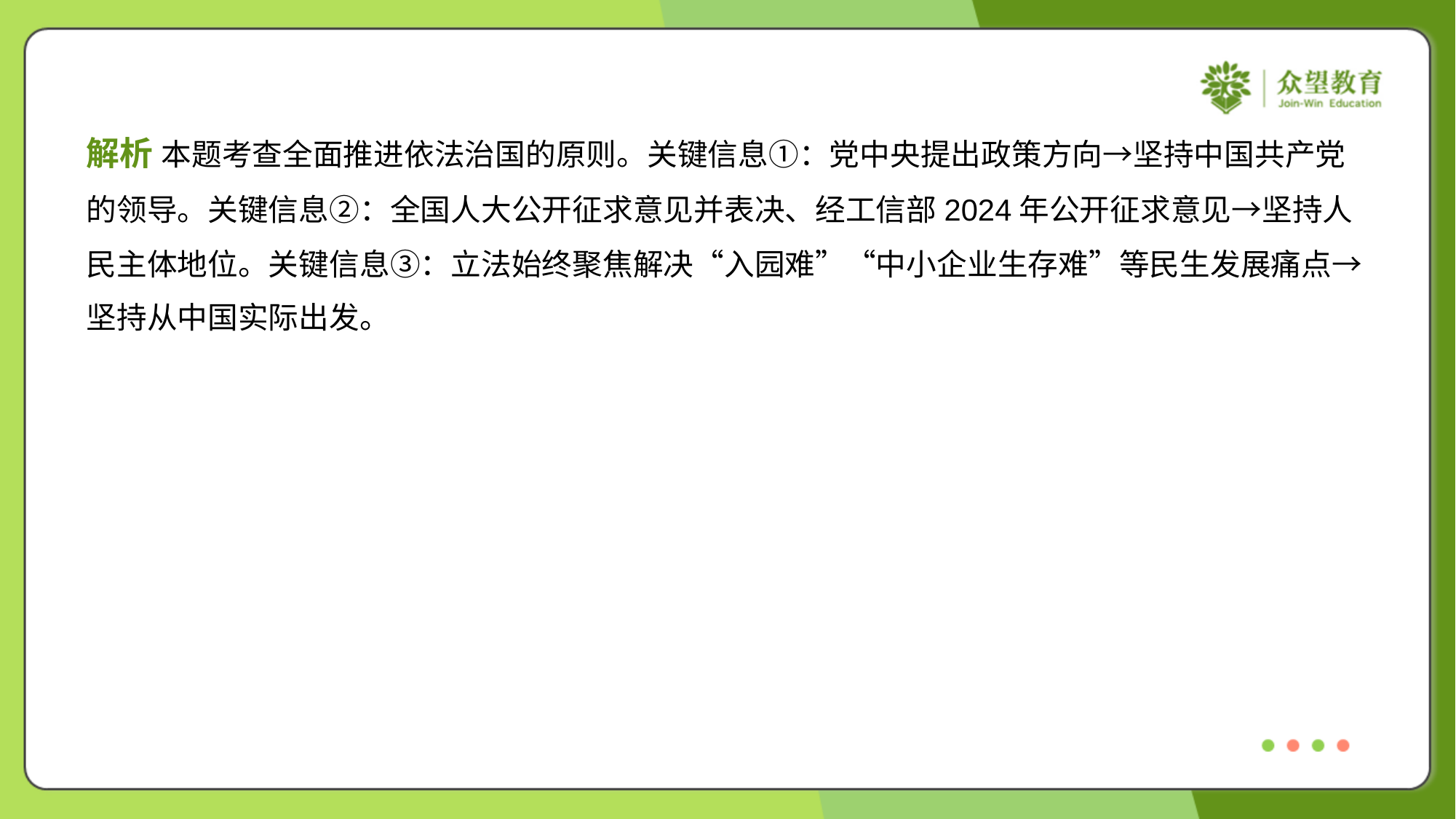

解析 本题考查全面推进依法治国的原则。关键信息①：党中央提出政策方向→坚持中国共产党
的领导。关键信息②：全国人大公开征求意见并表决、经工信部2024年公开征求意见→坚持人
民主体地位。关键信息③：立法始终聚焦解决“入园难”“中小企业生存难”等民生发展痛点→
坚持从中国实际出发。